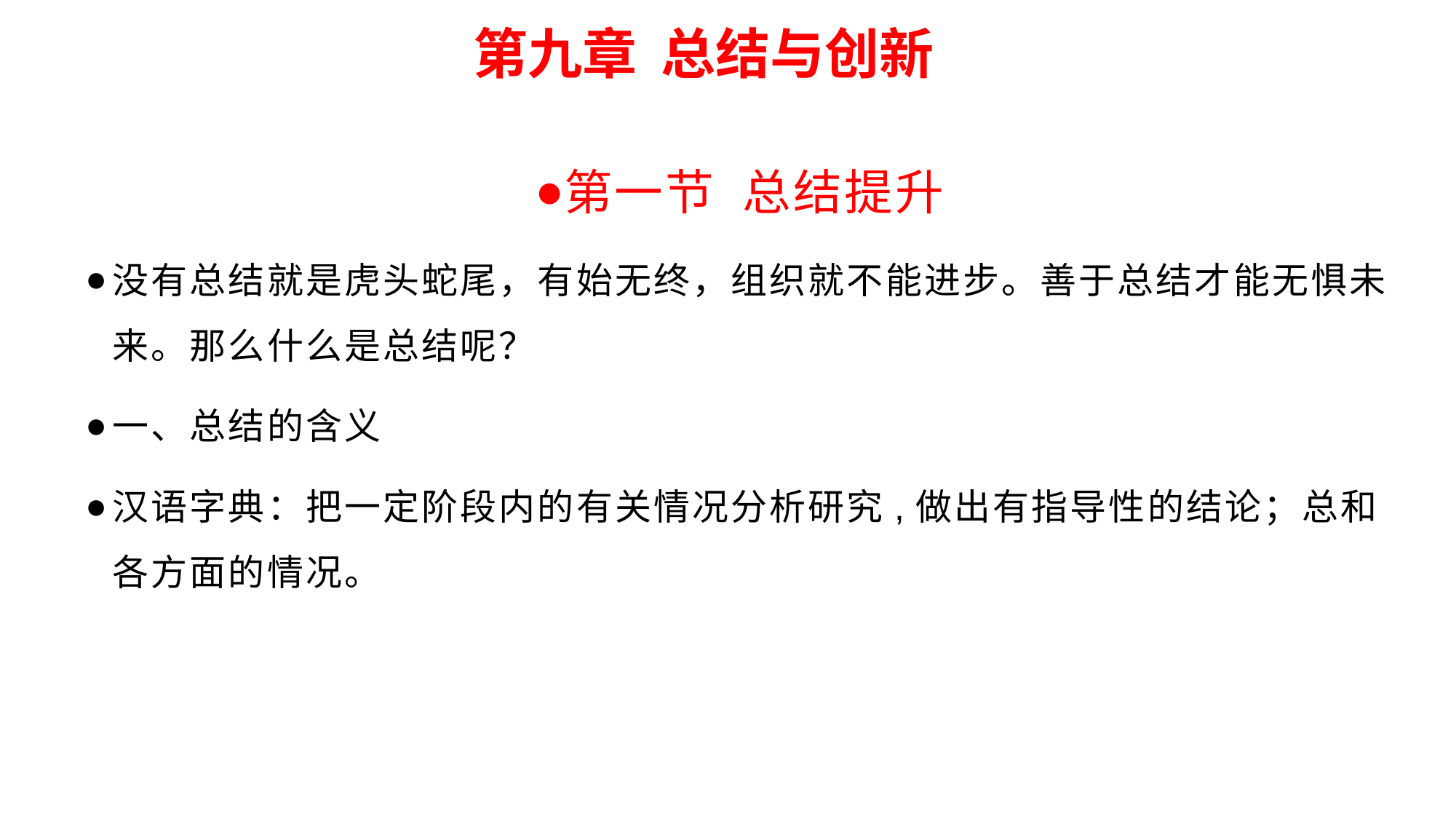

第九章  总结与创新

第一节  总结提升
没有总结就是虎头蛇尾，有始无终，组织就不能进步。善于总结才能无惧未来。那么什么是总结呢？
一、总结的含义
汉语字典：把一定阶段内的有关情况分析研究,做出有指导性的结论；总和各方面的情况。